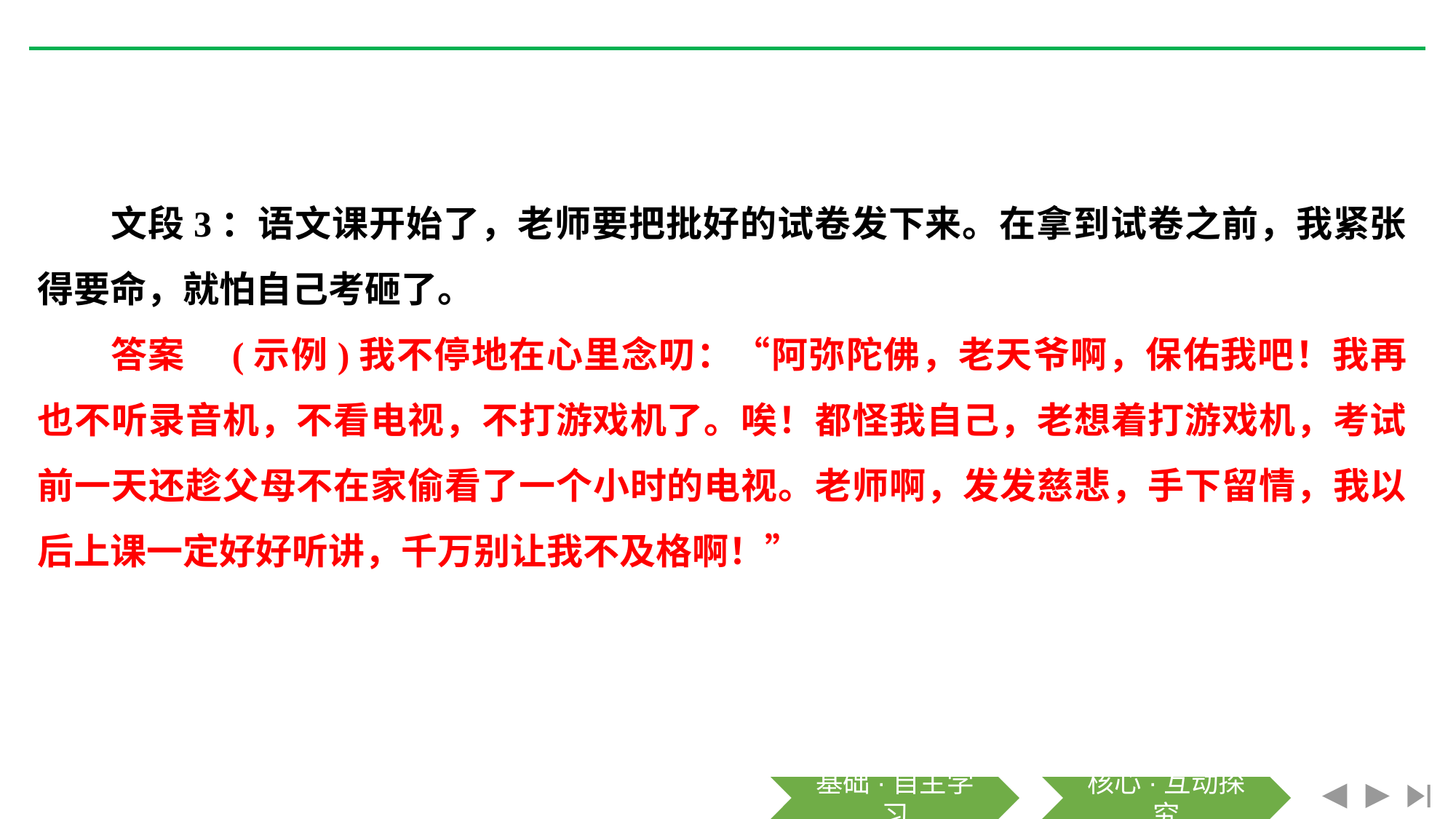

文段3：语文课开始了，老师要把批好的试卷发下来。在拿到试卷之前，我紧张得要命，就怕自己考砸了。
答案　(示例)我不停地在心里念叨：“阿弥陀佛，老天爷啊，保佑我吧！我再也不听录音机，不看电视，不打游戏机了。唉！都怪我自己，老想着打游戏机，考试前一天还趁父母不在家偷看了一个小时的电视。老师啊，发发慈悲，手下留情，我以后上课一定好好听讲，千万别让我不及格啊！”